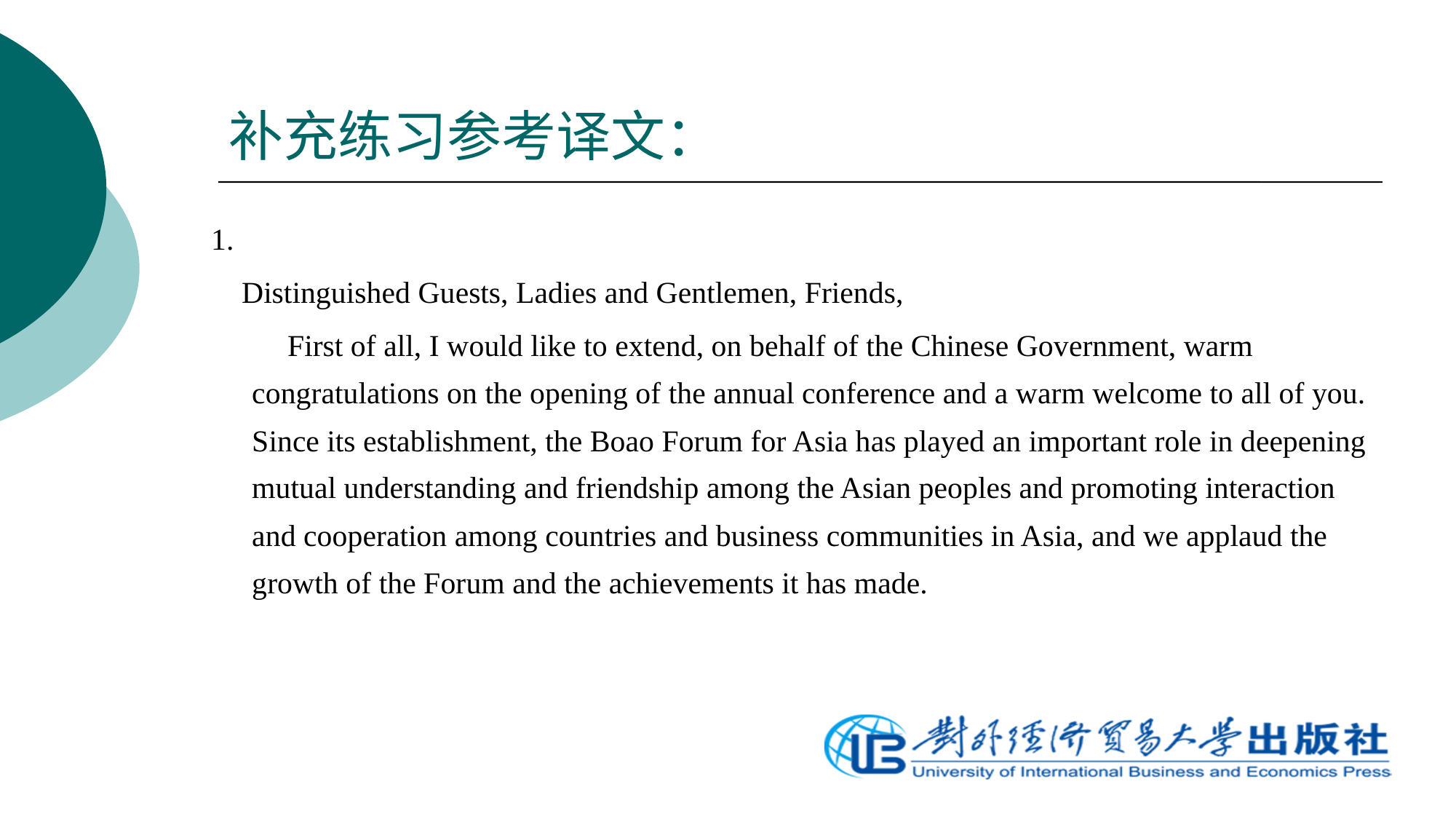

# 补充练习参考译文：
1.
    Distinguished Guests, Ladies and Gentlemen, Friends,
          First of all, I would like to extend, on behalf of the Chinese Government, warm congratulations on the opening of the annual conference and a warm welcome to all of you. Since its establishment, the Boao Forum for Asia has played an important role in deepening mutual understanding and friendship among the Asian peoples and promoting interaction and cooperation among countries and business communities in Asia, and we applaud the growth of the Forum and the achievements it has made.